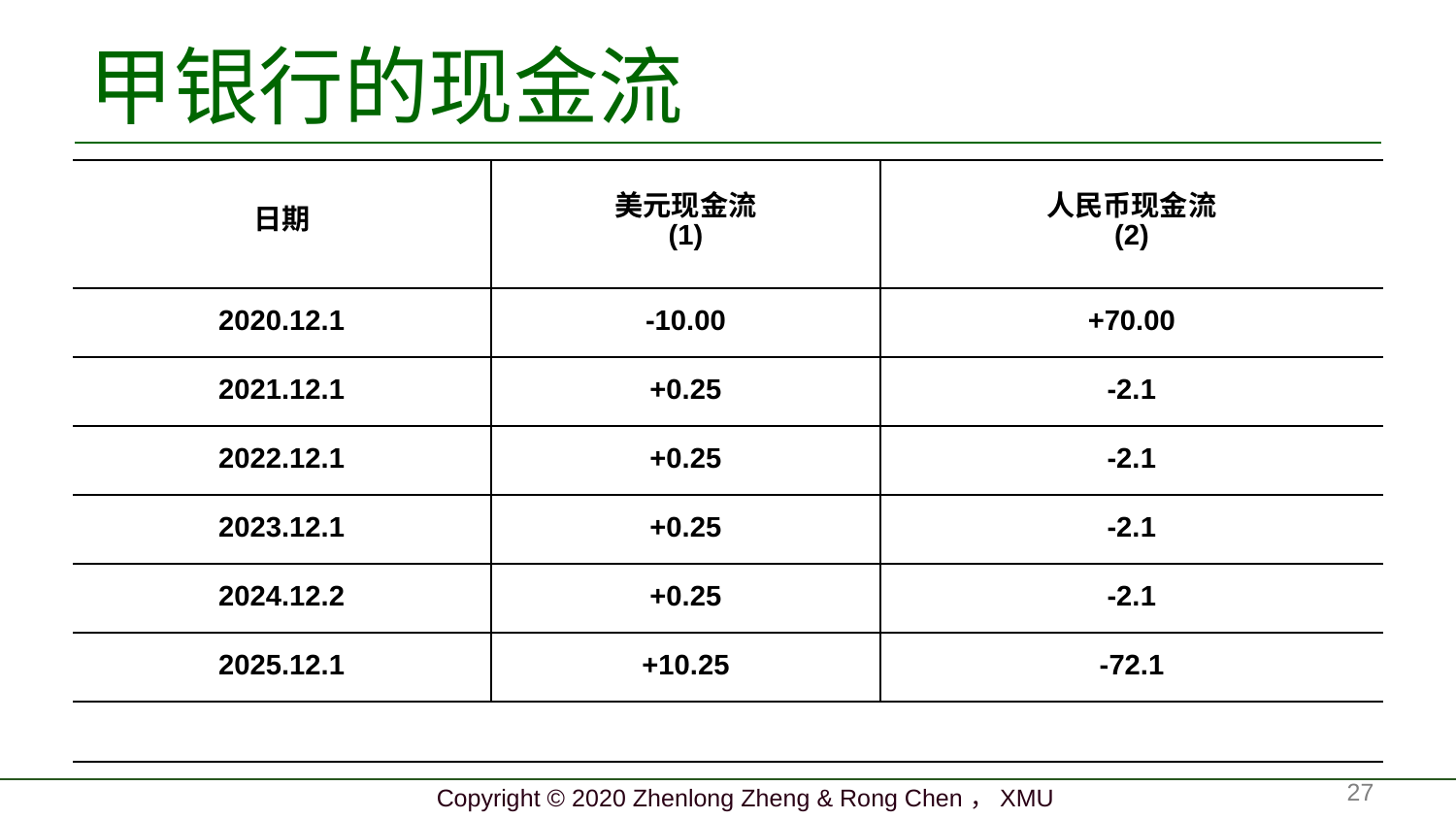

# 甲银行的现金流
| 日期 | 美元现金流 (1) | 人民币现金流 (2) |
| --- | --- | --- |
| 2020.12.1 | -10.00 | +70.00 |
| 2021.12.1 | +0.25 | -2.1 |
| 2022.12.1 | +0.25 | -2.1 |
| 2023.12.1 | +0.25 | -2.1 |
| 2024.12.2 | +0.25 | -2.1 |
| 2025.12.1 | +10.25 | -72.1 |
|  |  |  |
27